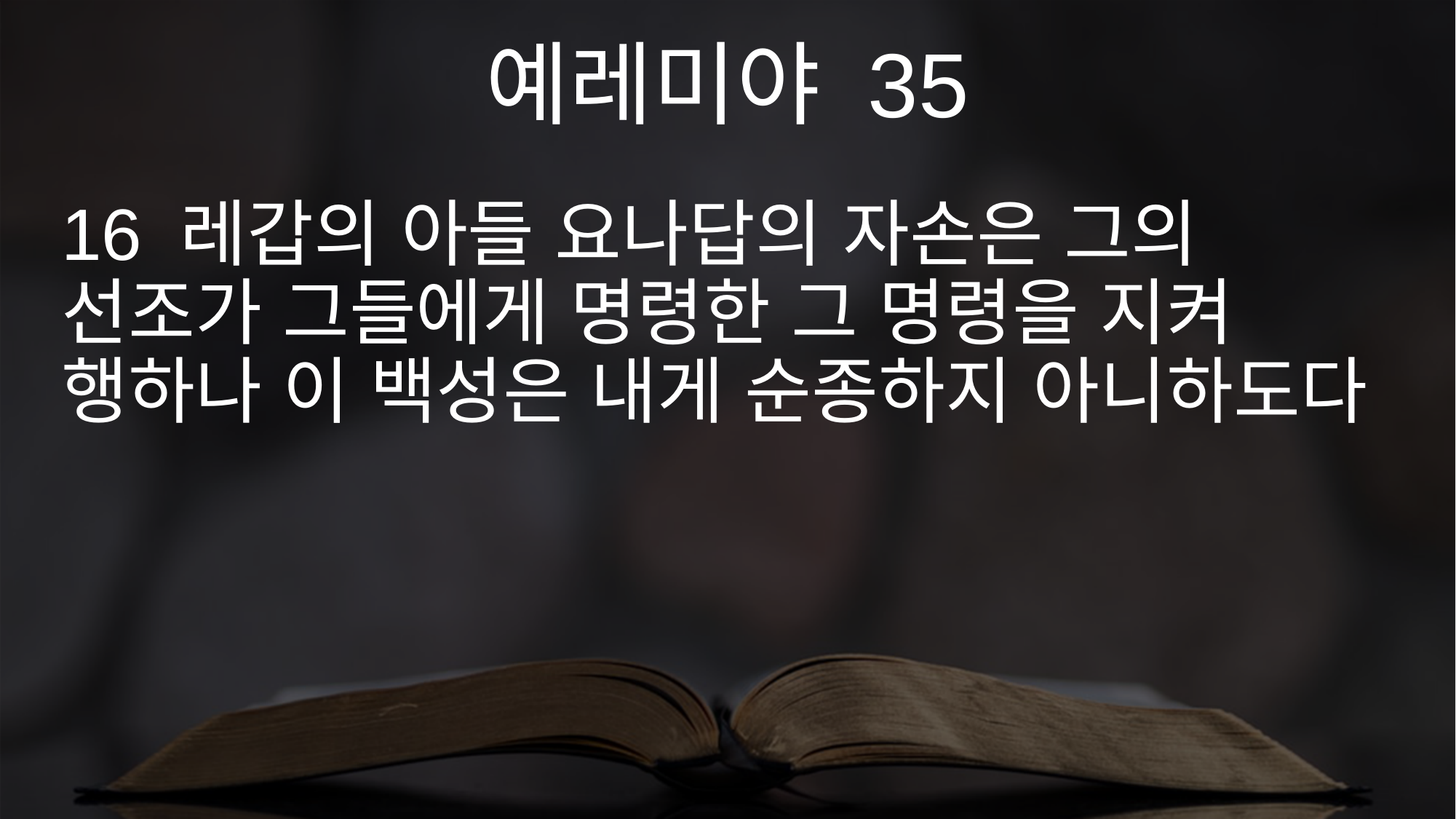

예레미야 35
16 레갑의 아들 요나답의 자손은 그의 선조가 그들에게 명령한 그 명령을 지켜 행하나 이 백성은 내게 순종하지 아니하도다